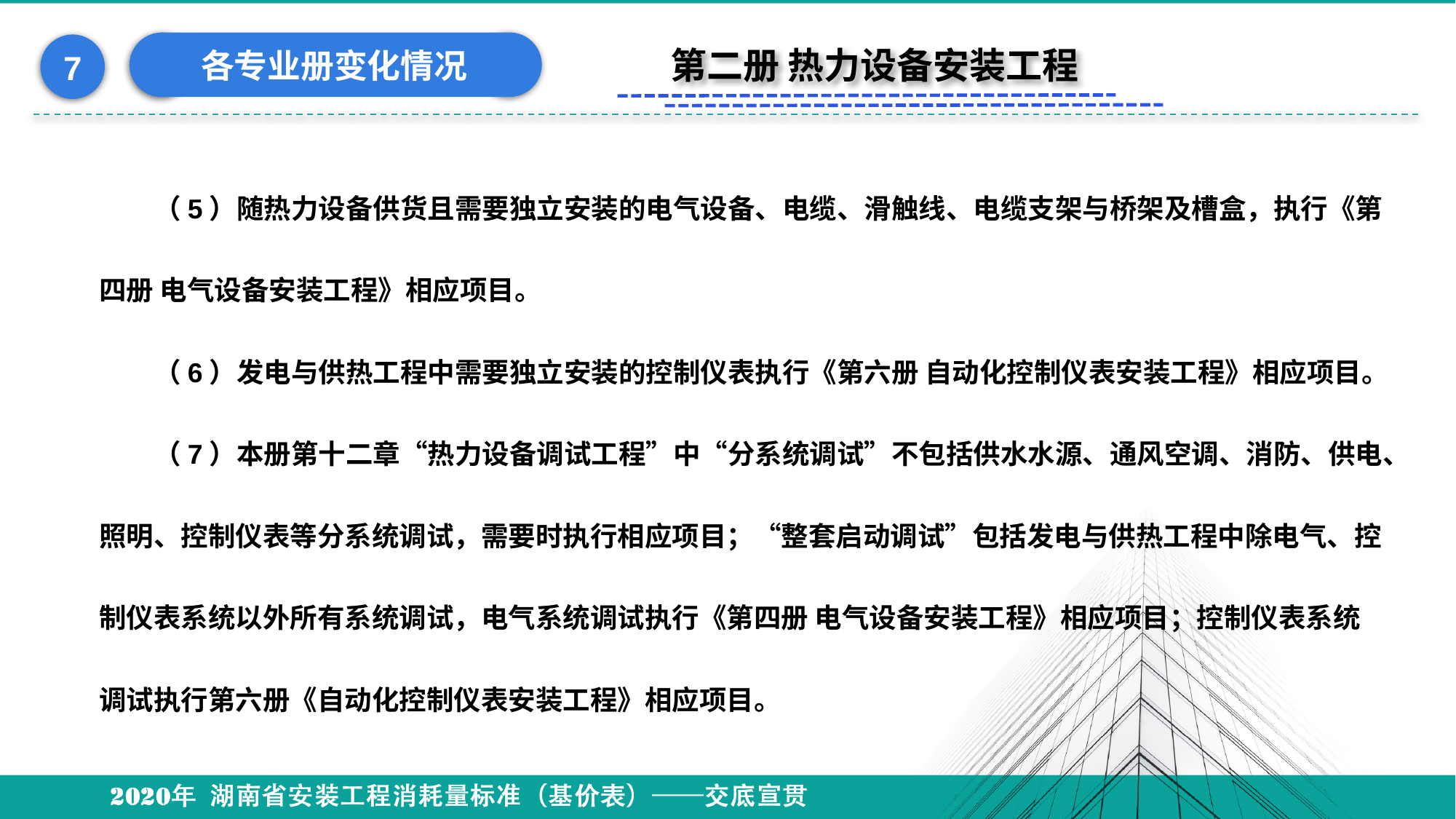

各专业册变化情况

7
第二册 热力设备安装工程
#
（5）随热力设备供货且需要独立安装的电气设备、电缆、滑触线、电缆支架与桥架及槽盒，执行《第四册 电气设备安装工程》相应项目。
（6）发电与供热工程中需要独立安装的控制仪表执行《第六册 自动化控制仪表安装工程》相应项目。
（7）本册第十二章“热力设备调试工程”中“分系统调试”不包括供水水源、通风空调、消防、供电、照明、控制仪表等分系统调试，需要时执行相应项目；“整套启动调试”包括发电与供热工程中除电气、控制仪表系统以外所有系统调试，电气系统调试执行《第四册 电气设备安装工程》相应项目；控制仪表系统调试执行第六册《自动化控制仪表安装工程》相应项目。